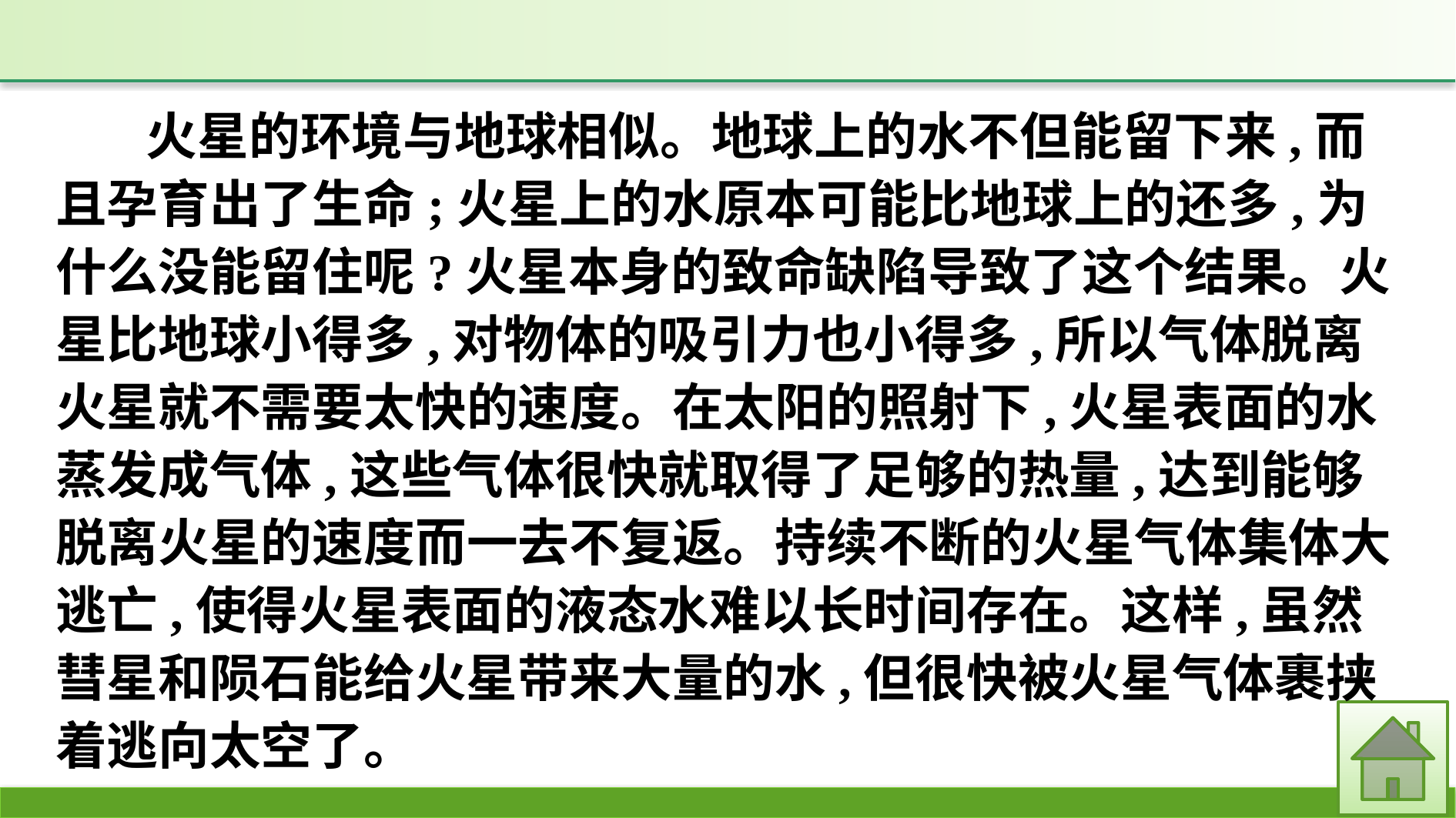

火星的环境与地球相似。地球上的水不但能留下来,而且孕育出了生命;火星上的水原本可能比地球上的还多,为什么没能留住呢?火星本身的致命缺陷导致了这个结果。火星比地球小得多,对物体的吸引力也小得多,所以气体脱离火星就不需要太快的速度。在太阳的照射下,火星表面的水蒸发成气体,这些气体很快就取得了足够的热量,达到能够脱离火星的速度而一去不复返。持续不断的火星气体集体大逃亡,使得火星表面的液态水难以长时间存在。这样,虽然彗星和陨石能给火星带来大量的水,但很快被火星气体裹挟着逃向太空了。